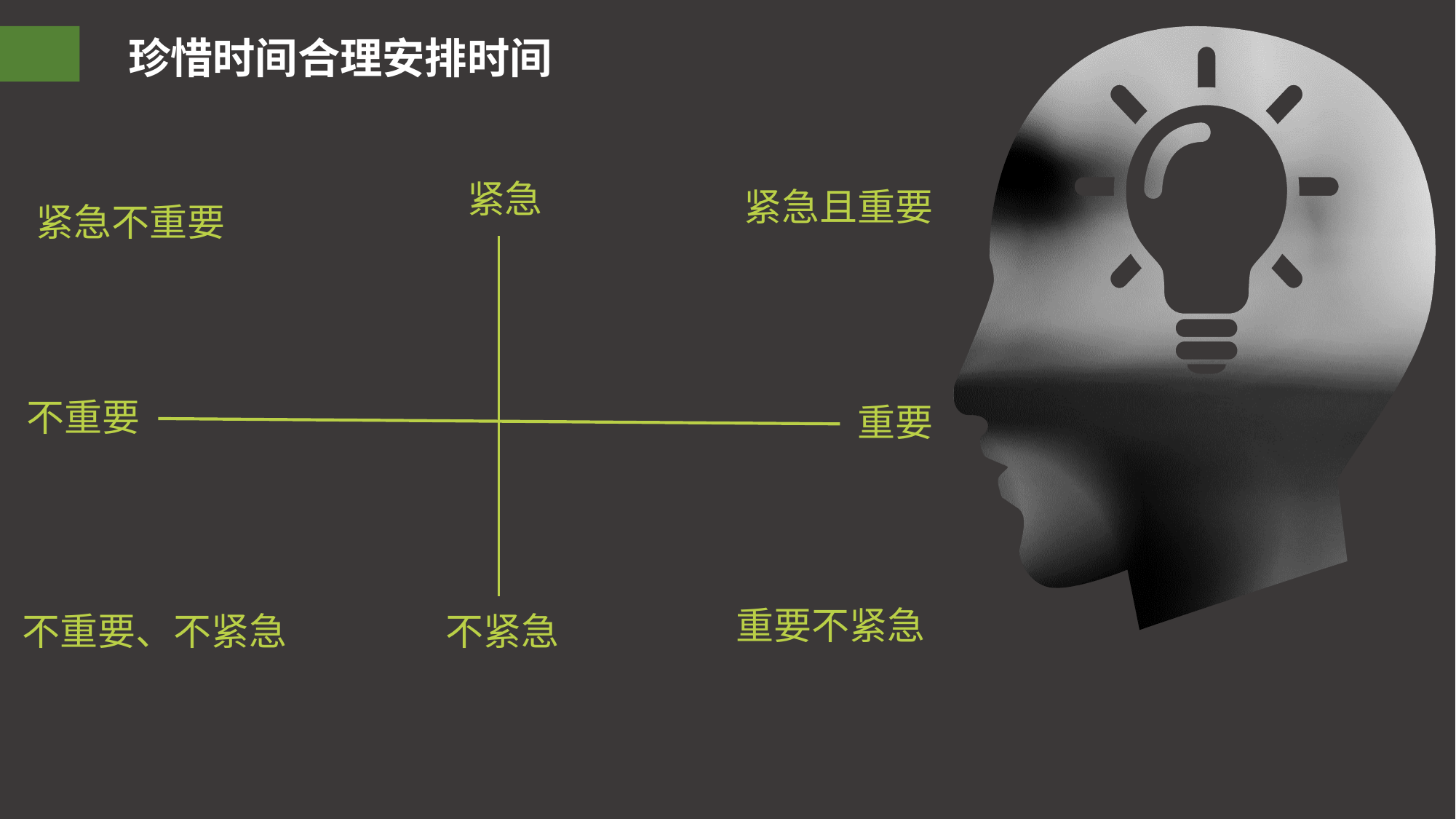

珍惜时间合理安排时间

紧急
紧急且重要
紧急不重要
不重要
重要
重要不紧急
不重要、不紧急
不紧急